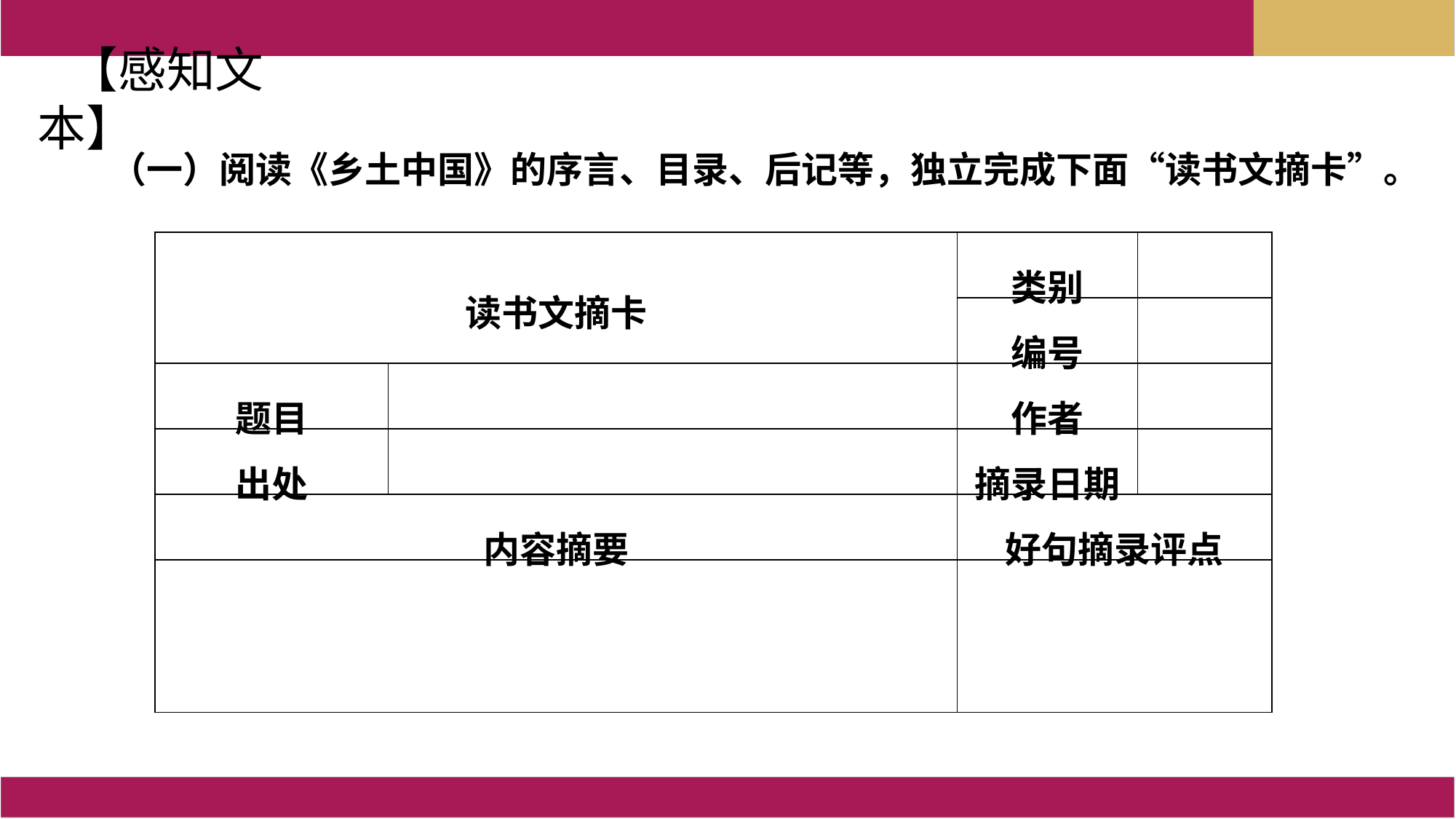

【感知文本】
（一）阅读《乡土中国》的序言、目录、后记等，独立完成下面“读书文摘卡”。
| 读书文摘卡 |  | 类别 |  |
| --- | --- | --- | --- |
|  |  | 编号 |  |
| 题目 |  | 作者 |  |
| 出处 |  | 摘录日期 |  |
| 内容摘要 |  | 好句摘录评点 |  |
|  |  |  |  |